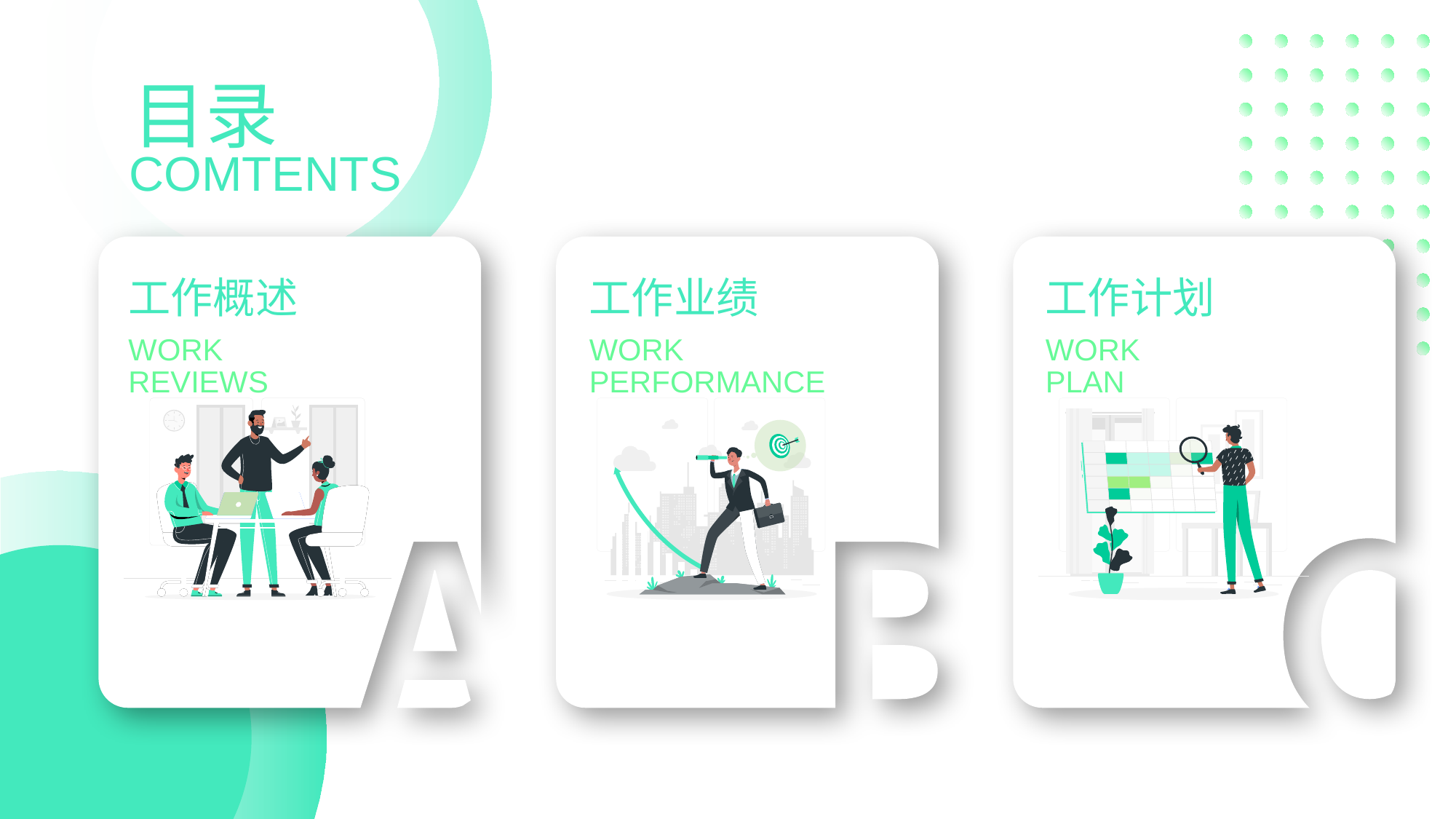

# 工作概述
工作业绩
工作计划
WORK REVIEWS
WORK PERFORMANCE
WORK PLAN